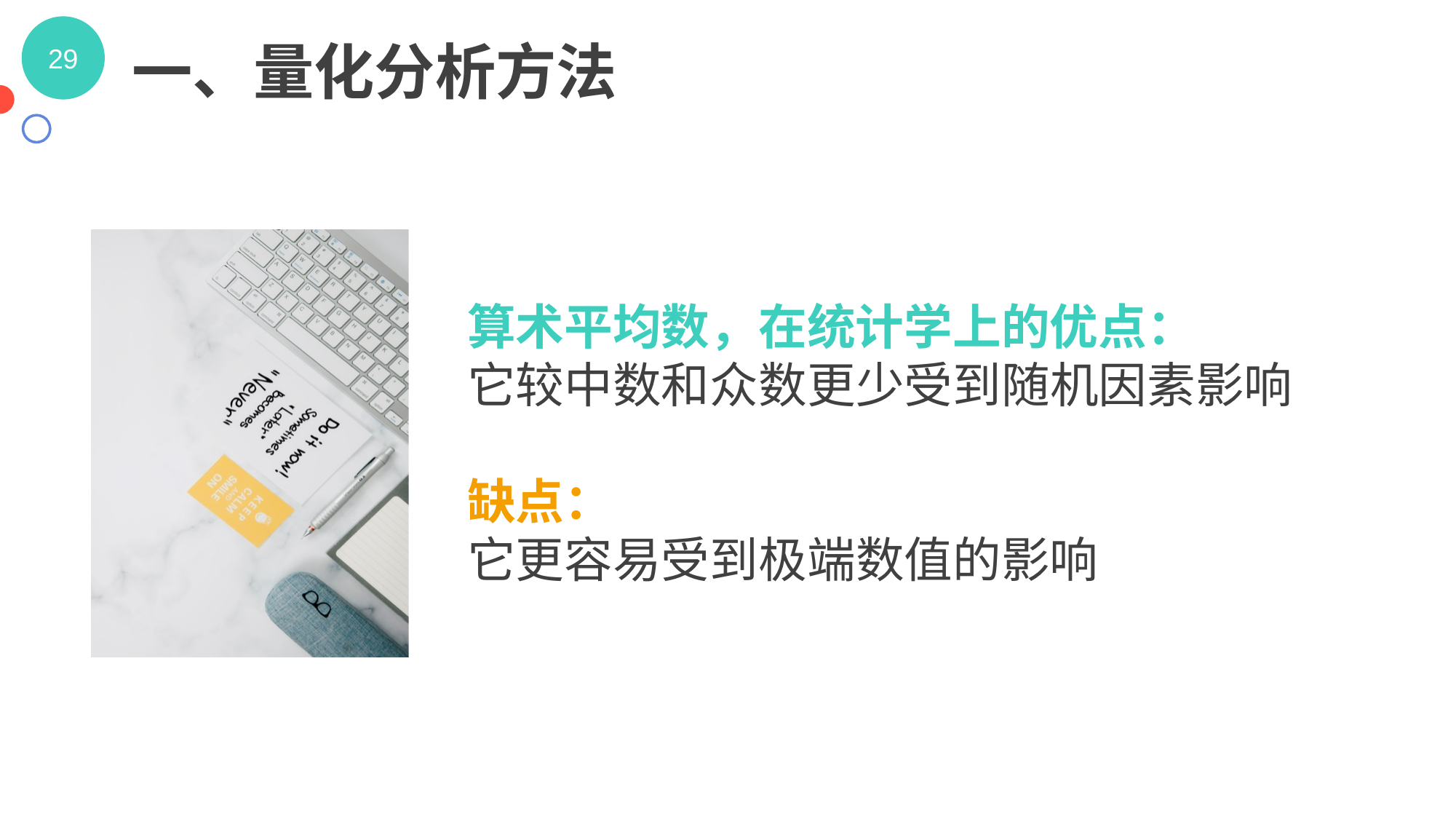

一、量化分析方法

算术平均数，在统计学上的优点：
它较中数和众数更少受到随机因素影响

缺点：
它更容易受到极端数值的影响